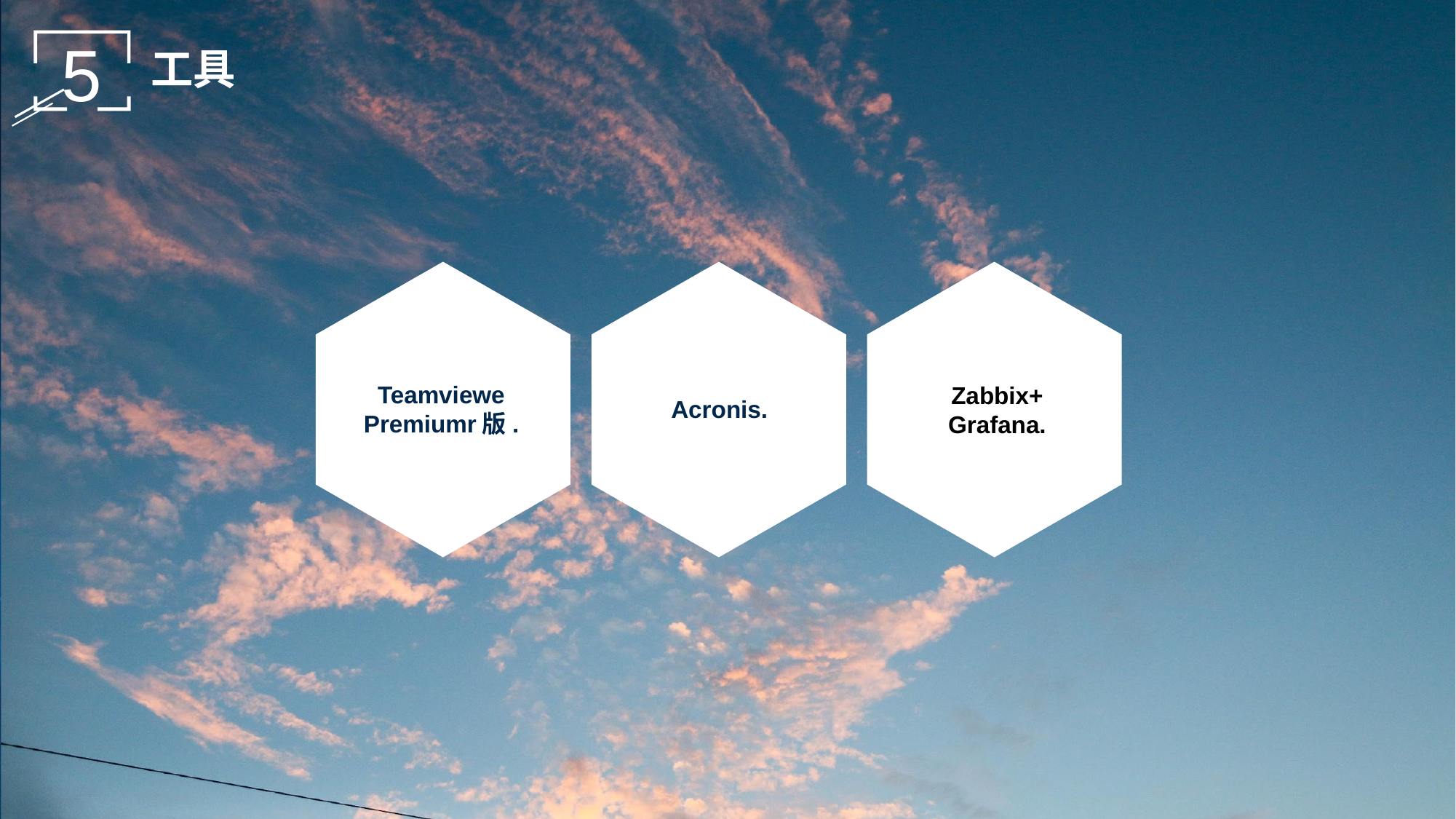

5

工具

Teamviewe Premiumr版.
Acronis.
Zabbix+ Grafana.